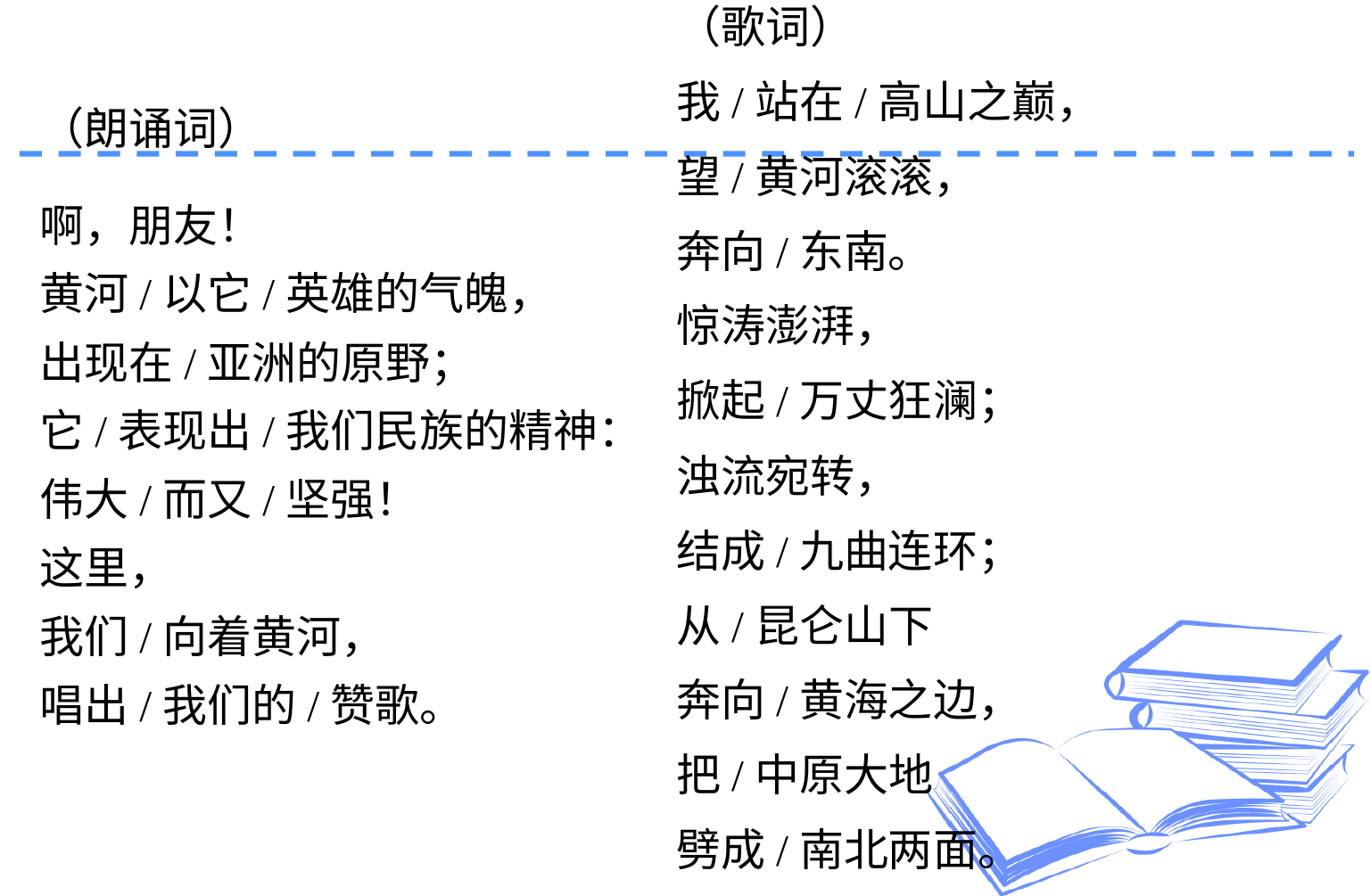

（歌词）

我/站在/高山之巅，

望/黄河滚滚，

奔向/东南。

惊涛澎湃，

掀起/万丈狂澜；

浊流宛转，

结成/九曲连环；

从/昆仑山下

奔向/黄海之边，

把/中原大地

劈成/南北两面。
（朗诵词）

啊，朋友！

黄河/以它/英雄的气魄，

出现在/亚洲的原野；

它/表现出/我们民族的精神：

伟大/而又/坚强！

这里，

我们/向着黄河，

唱出/我们的/赞歌。